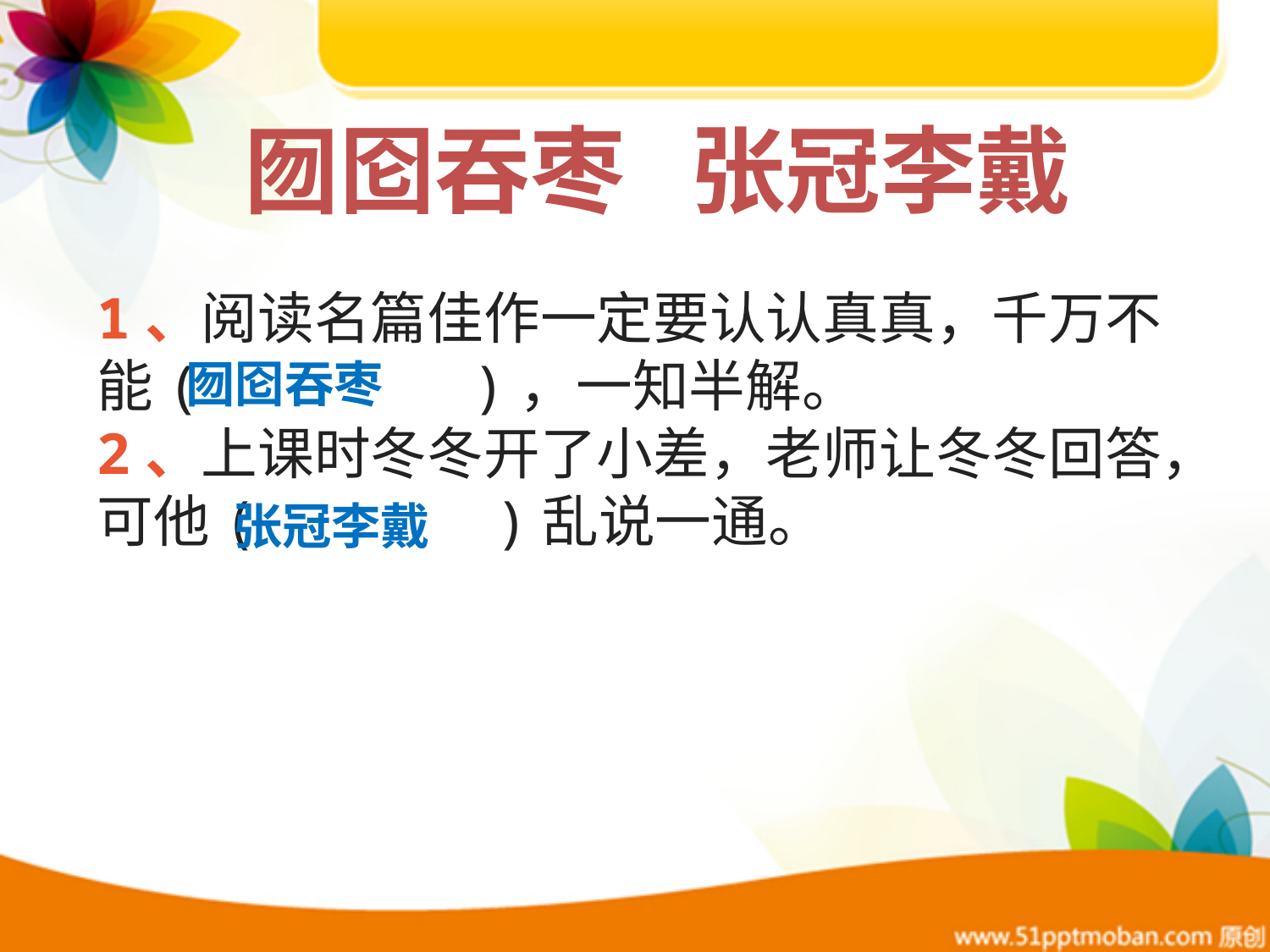

囫囵吞枣   张冠李戴
1、阅读名篇佳作一定要认认真真，千万不能(        )，一知半解。
2、上课时冬冬开了小差，老师让冬冬回答，可他(       )乱说一通。
囫囵吞枣
张冠李戴